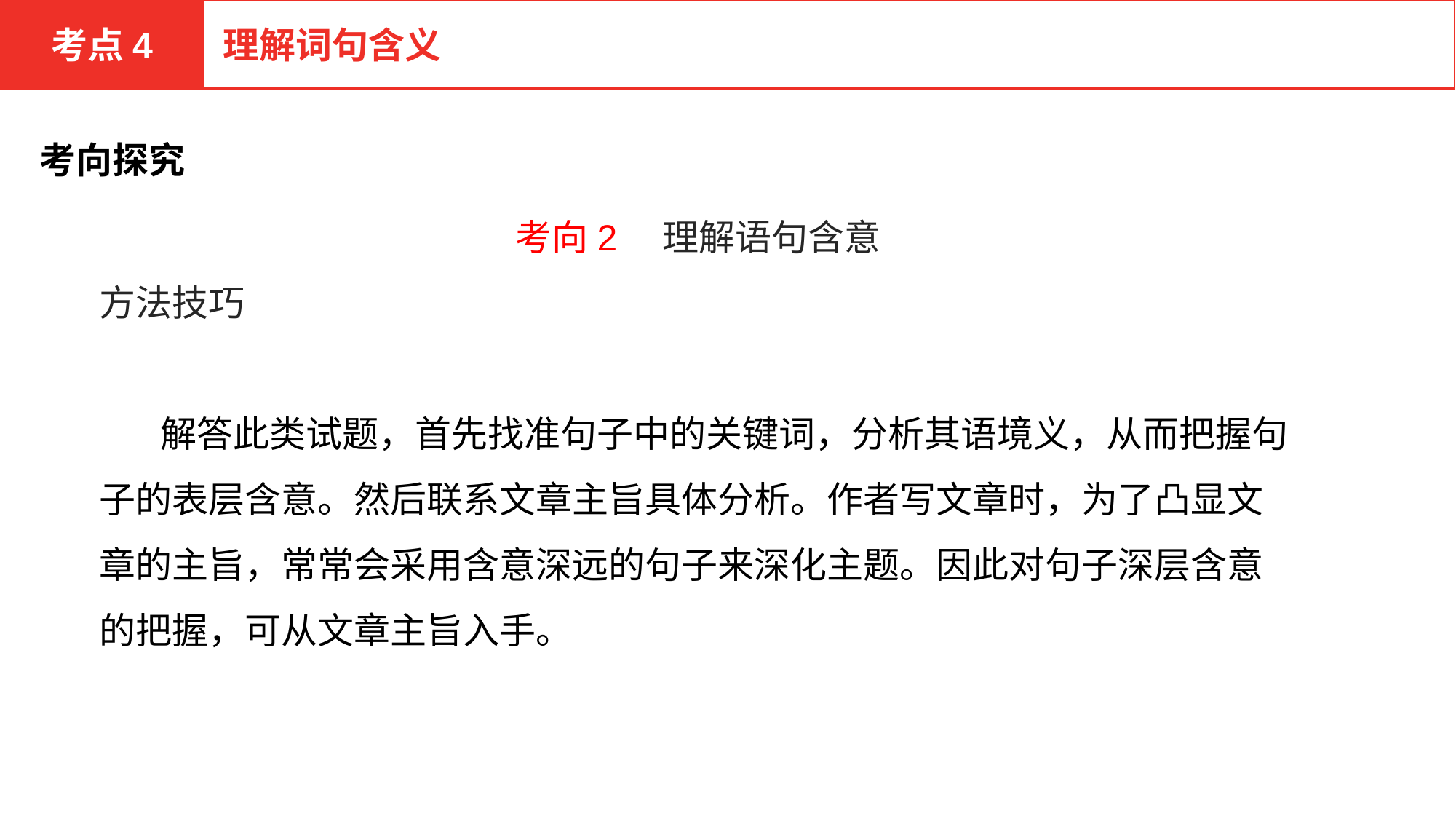

考点4
理解词句含义
考向探究
考向2　理解语句含意
方法技巧

  　解答此类试题，首先找准句子中的关键词，分析其语境义，从而把握句子的表层含意。然后联系文章主旨具体分析。作者写文章时，为了凸显文章的主旨，常常会采用含意深远的句子来深化主题。因此对句子深层含意的把握，可从文章主旨入手。